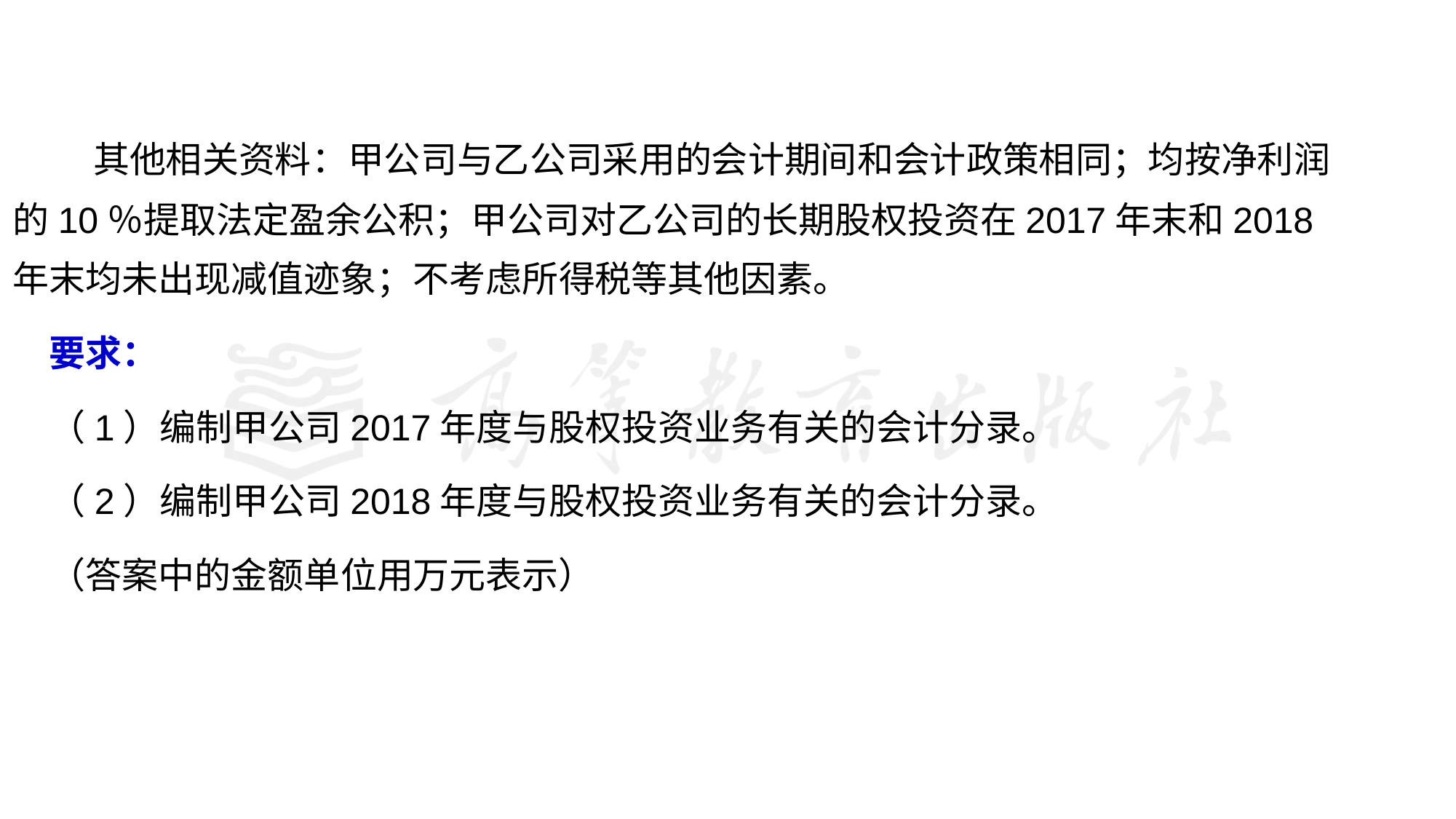

其他相关资料：甲公司与乙公司采用的会计期间和会计政策相同；均按净利润的10％提取法定盈余公积；甲公司对乙公司的长期股权投资在2017年末和2018年末均未出现减值迹象；不考虑所得税等其他因素。
　要求：
　（1）编制甲公司2017年度与股权投资业务有关的会计分录。
　（2）编制甲公司2018年度与股权投资业务有关的会计分录。
　（答案中的金额单位用万元表示）